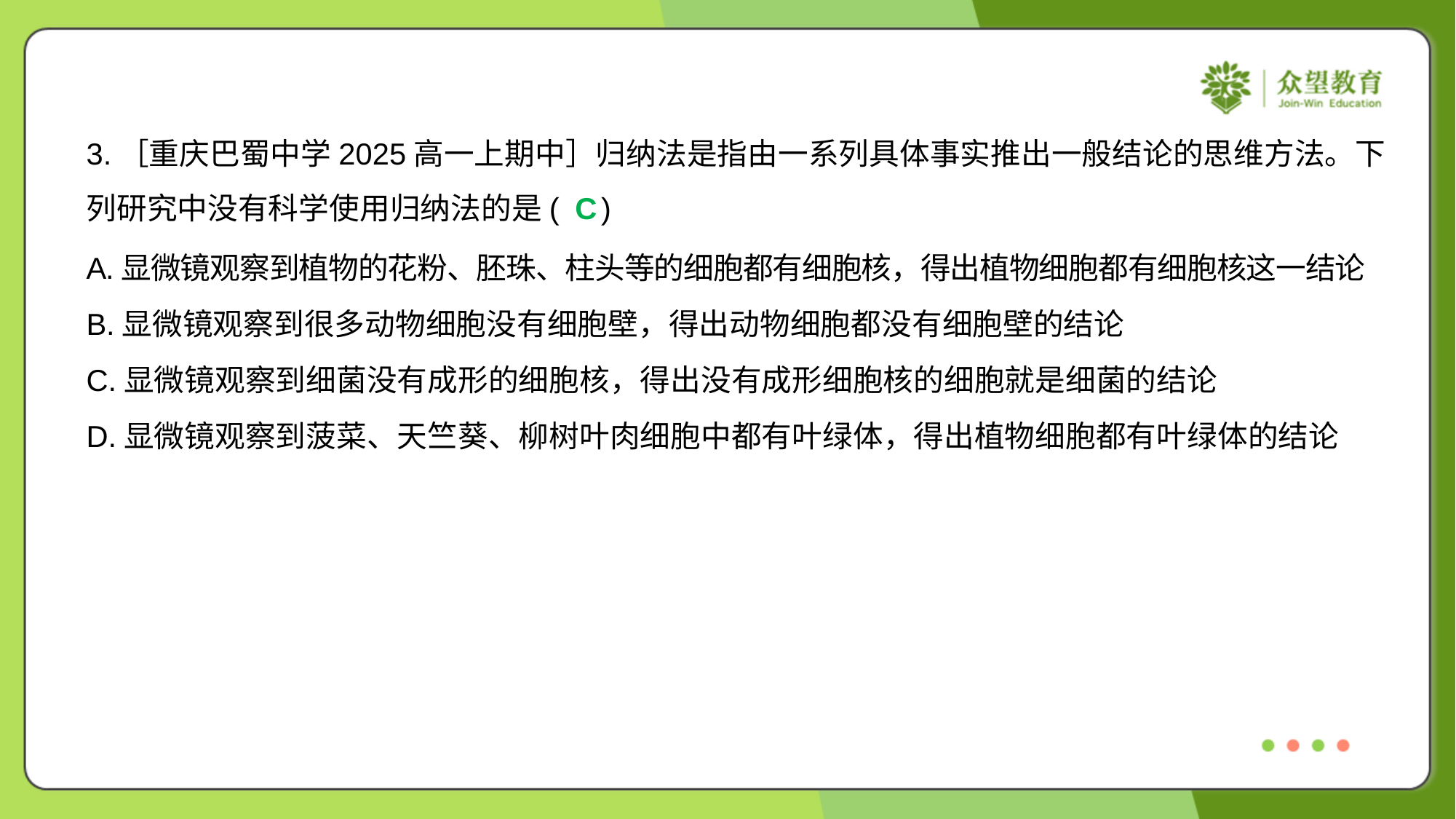

3.［重庆巴蜀中学2025高一上期中］归纳法是指由一系列具体事实推出一般结论的思维方法。下
列研究中没有科学使用归纳法的是(     )
C
A.显微镜观察到植物的花粉、胚珠、柱头等的细胞都有细胞核，得出植物细胞都有细胞核这一结论
B.显微镜观察到很多动物细胞没有细胞壁，得出动物细胞都没有细胞壁的结论
C.显微镜观察到细菌没有成形的细胞核，得出没有成形细胞核的细胞就是细菌的结论
D.显微镜观察到菠菜、天竺葵、柳树叶肉细胞中都有叶绿体，得出植物细胞都有叶绿体的结论